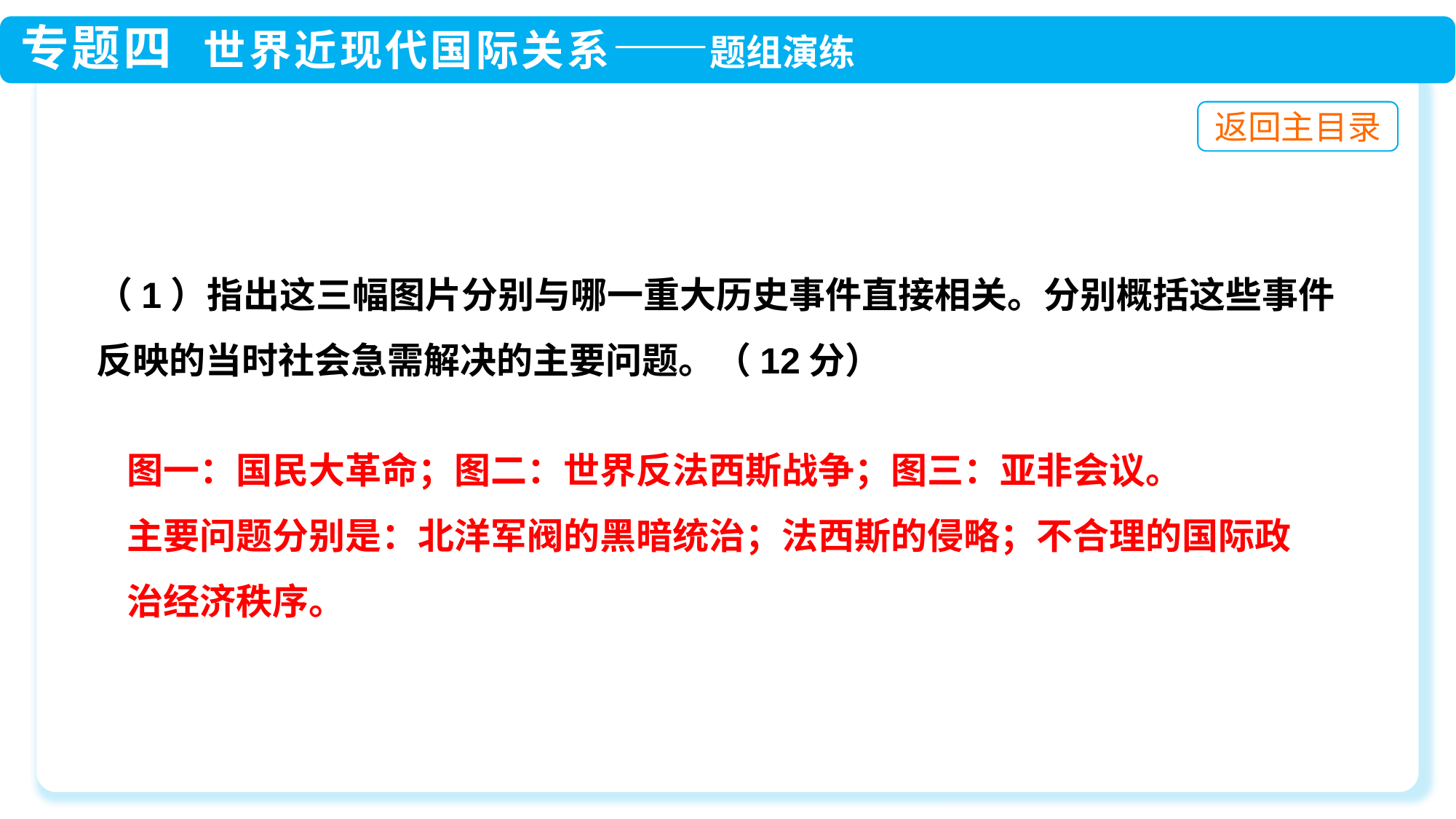

（1）指出这三幅图片分别与哪一重大历史事件直接相关。分别概括这些事件反映的当时社会急需解决的主要问题。（12分）
图一：国民大革命；图二：世界反法西斯战争；图三：亚非会议。
主要问题分别是：北洋军阀的黑暗统治；法西斯的侵略；不合理的国际政治经济秩序。